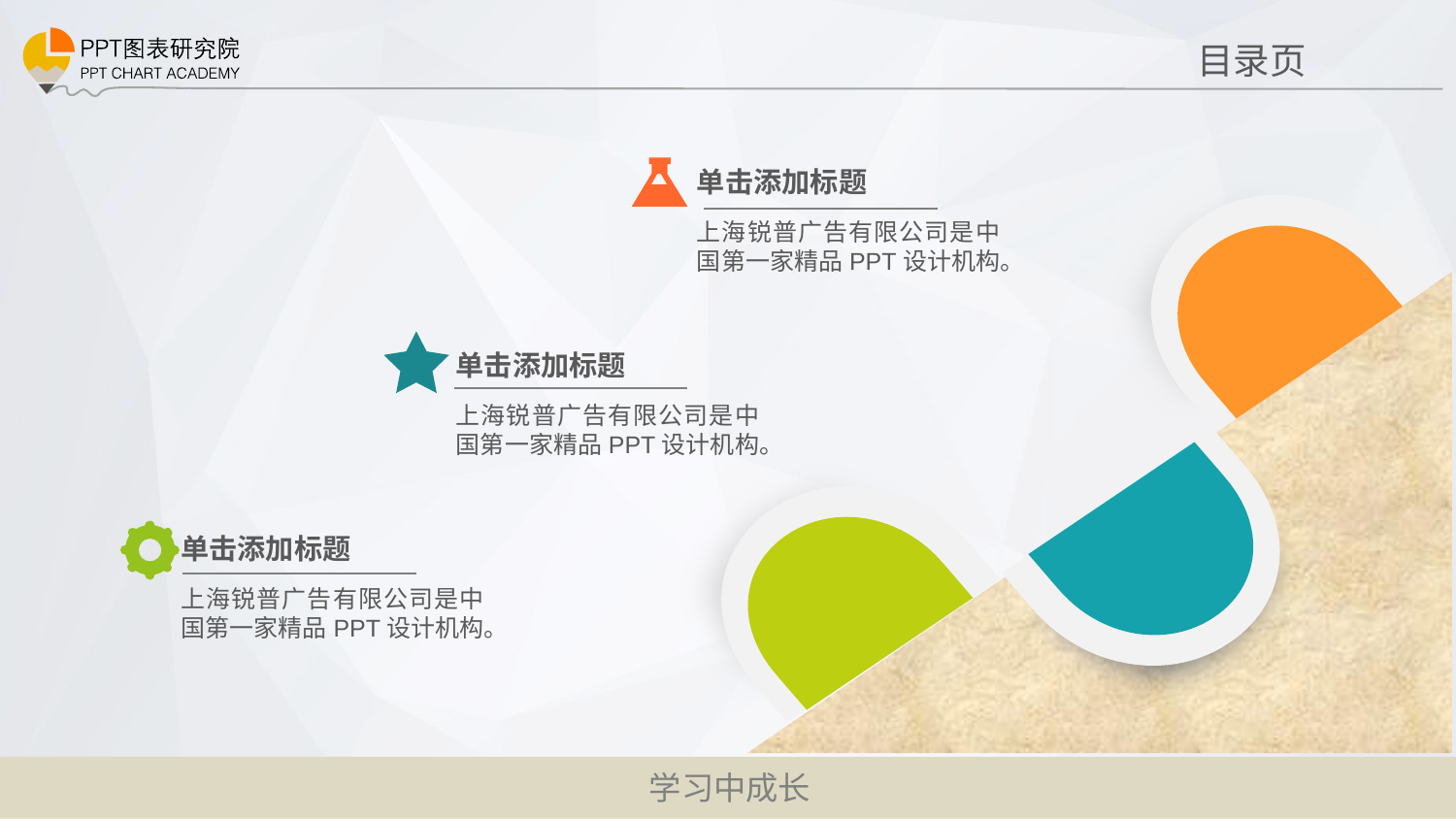

目录页

单击添加标题

上海锐普广告有限公司是中国第一家精品PPT设计机构。

01

单击添加标题
上海锐普广告有限公司是中国第一家精品PPT设计机构。

02

单击添加标题
03
上海锐普广告有限公司是中国第一家精品PPT设计机构。